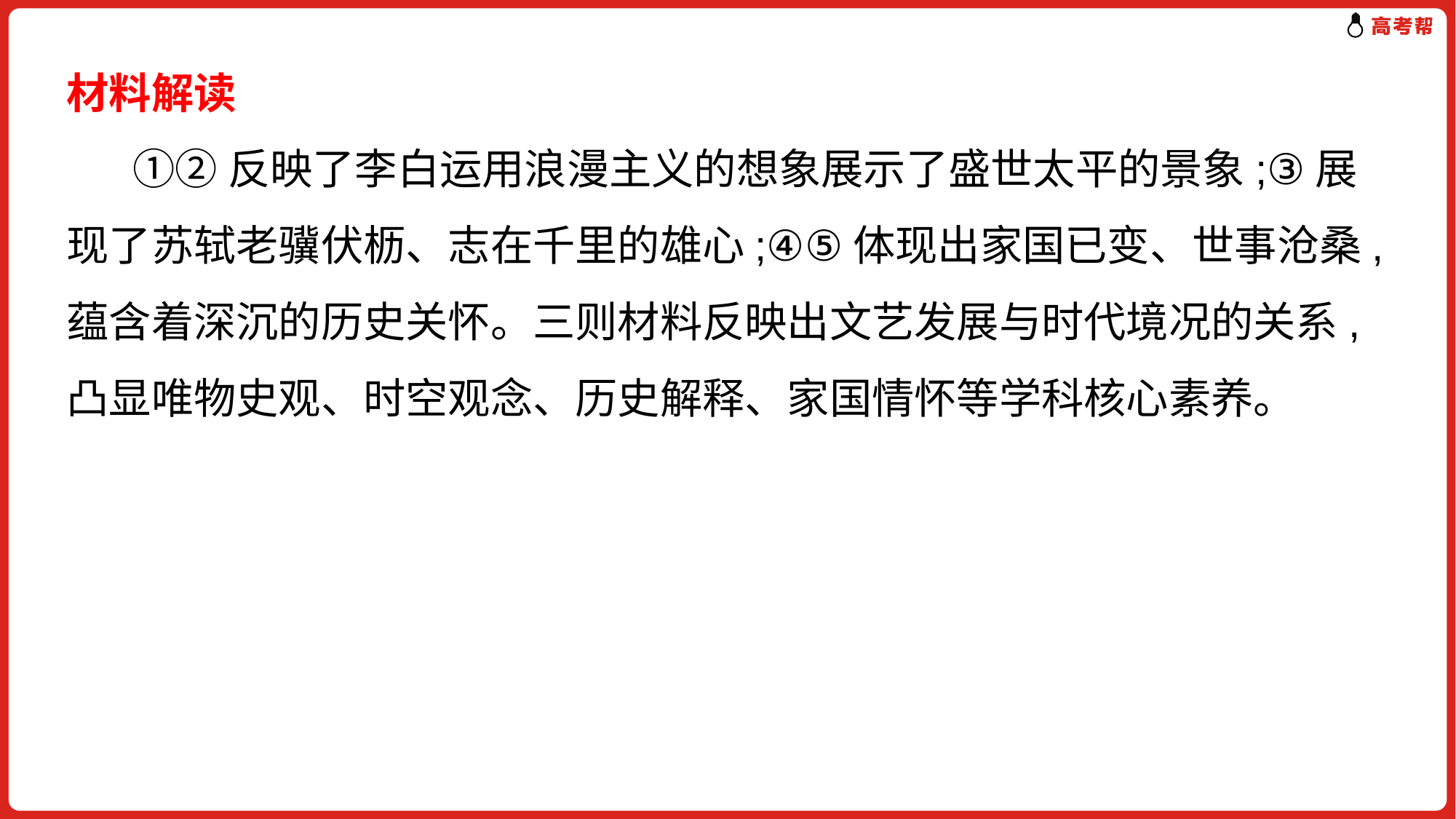

材料解读
       ①②反映了李白运用浪漫主义的想象展示了盛世太平的景象;③展现了苏轼老骥伏枥、志在千里的雄心;④⑤体现出家国已变、世事沧桑,蕴含着深沉的历史关怀。三则材料反映出文艺发展与时代境况的关系,凸显唯物史观、时空观念、历史解释、家国情怀等学科核心素养。